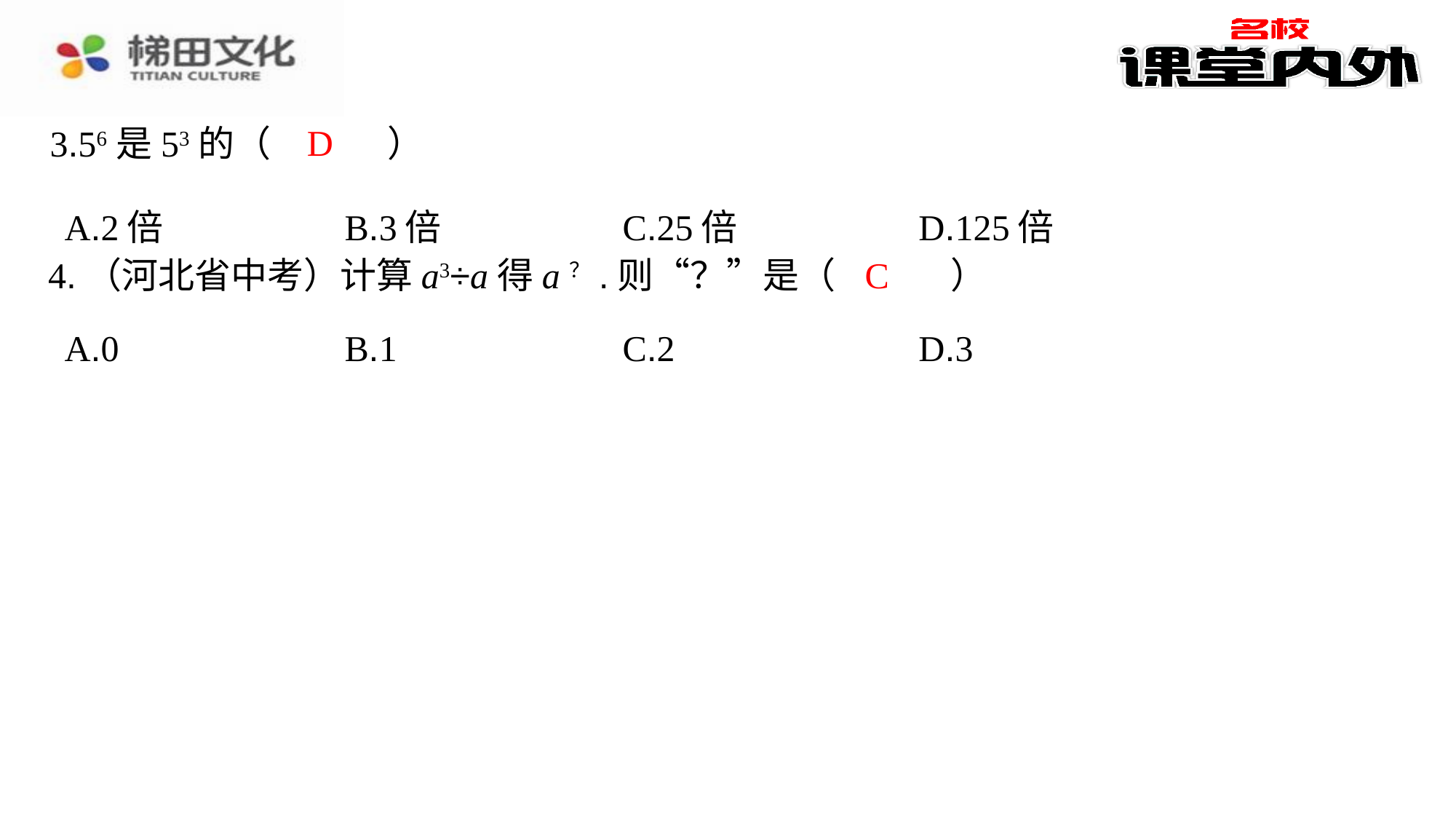

D
3.56是53的（　D　）
| A.2倍 | B.3倍 | C.25倍 | D.125倍 |
| --- | --- | --- | --- |
C
4.（河北省中考）计算a3÷a得a？.则“？”是（　C　）
| A.0 | B.1 | C.2 | D.3 |
| --- | --- | --- | --- |